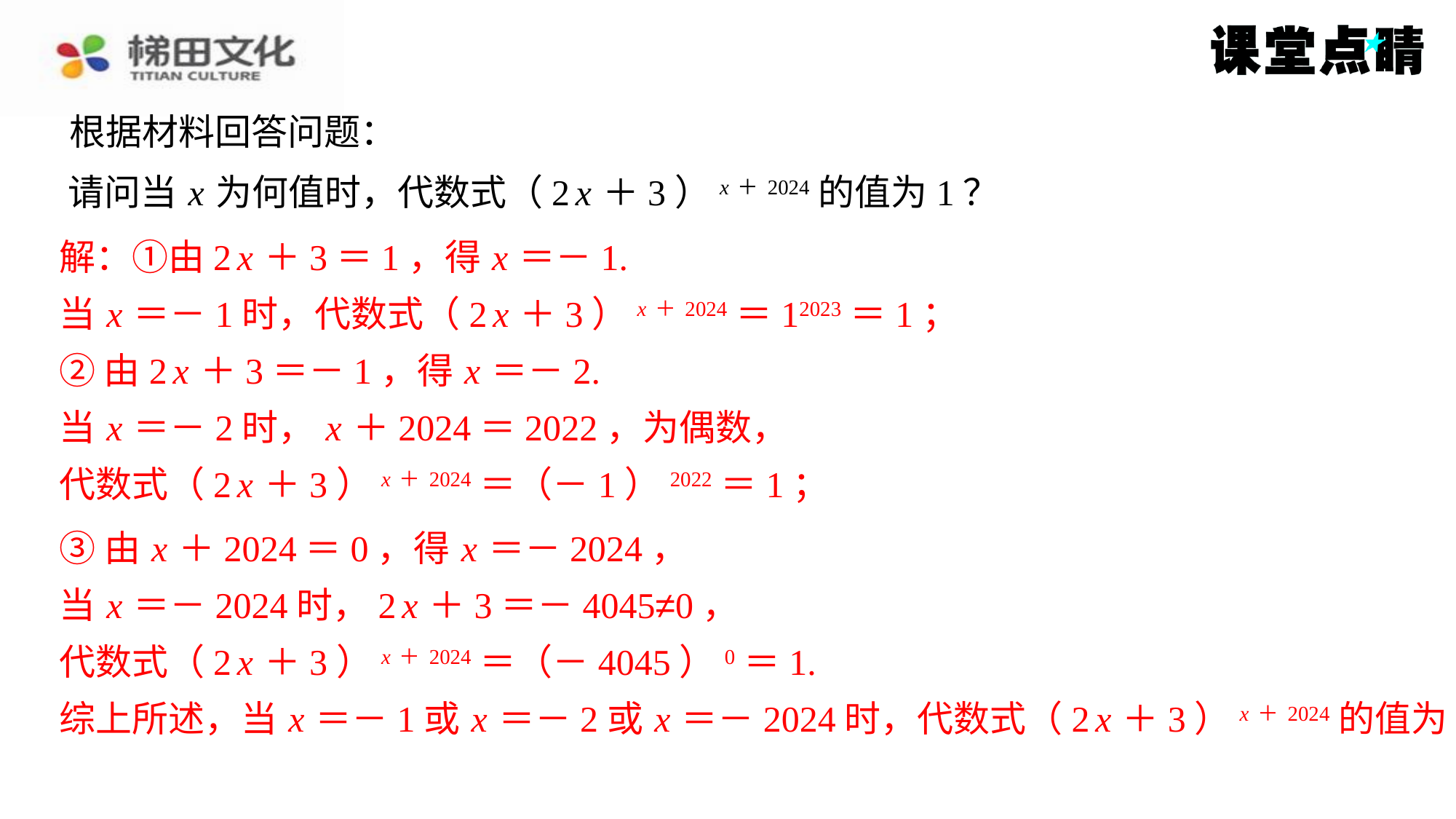

根据材料回答问题：
请问当 x 为何值时，代数式（2 x ＋3） x＋2024的值为1？
解：①由2 x ＋3＝1，得 x ＝－1.
当 x ＝－1时，代数式（2 x ＋3） x＋2024＝12023＝1；
③由 x ＋2024＝0，得 x ＝－2024，
当 x ＝－2024时，2 x ＋3＝－4045≠0，
代数式（2 x ＋3） x＋2024＝（－4045）0＝1.
综上所述，当 x ＝－1或 x ＝－2或 x ＝－2024时，代数式（2 x ＋3） x＋2024的值为1.
②由2 x ＋3＝－1，得 x ＝－2.
当 x ＝－2时， x ＋2024＝2022，为偶数，
代数式（2 x ＋3） x＋2024＝（－1）2022＝1；
③由 x ＋2024＝0，得 x ＝－2024，
当 x ＝－2024时，2 x ＋3＝－4045≠0，
代数式（2 x ＋3） x＋2024＝（－4045）0＝1.
综上所述，当 x ＝－1或 x ＝－2或 x ＝－2024时，代数式（2 x ＋3） x＋2024的值为1.